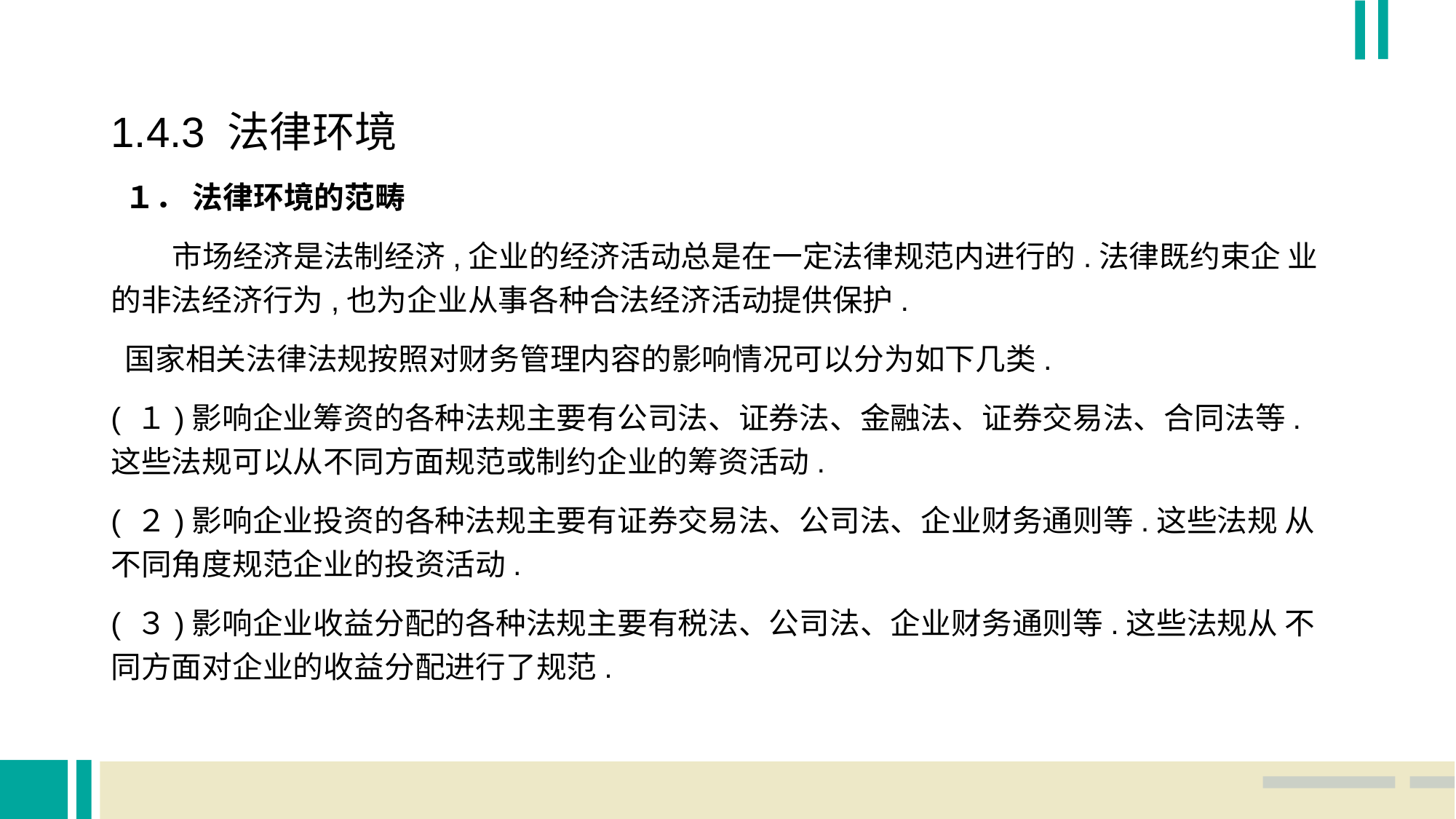

1.4.3 法律环境
 １． 法律环境的范畴
        市场经济是法制经济,企业的经济活动总是在一定法律规范内进行的.法律既约束企 业的非法经济行为,也为企业从事各种合法经济活动提供保护.
 国家相关法律法规按照对财务管理内容的影响情况可以分为如下几类.
( １)影响企业筹资的各种法规主要有公司法、证券法、金融法、证券交易法、合同法等. 这些法规可以从不同方面规范或制约企业的筹资活动.
( ２)影响企业投资的各种法规主要有证券交易法、公司法、企业财务通则等.这些法规 从不同角度规范企业的投资活动.
( ３)影响企业收益分配的各种法规主要有税法、公司法、企业财务通则等.这些法规从 不同方面对企业的收益分配进行了规范.